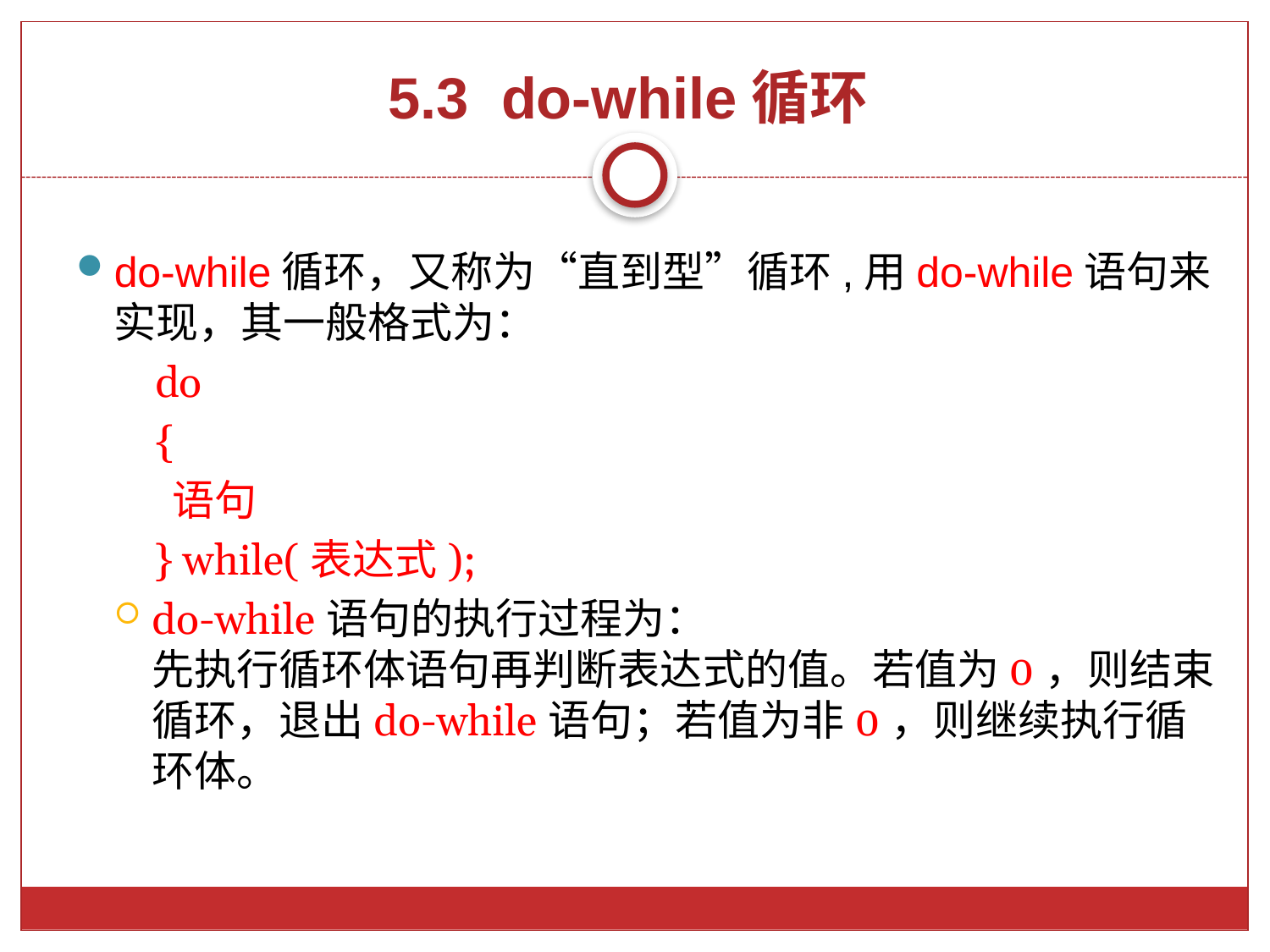

# 5.3  do-while循环
do-while循环，又称为“直到型”循环,用do-while语句来实现，其一般格式为：
    do
    {
     语句
    } while(表达式);
do-while语句的执行过程为：
先执行循环体语句再判断表达式的值。若值为0，则结束循环，退出do-while语句；若值为非0，则继续执行循环体。